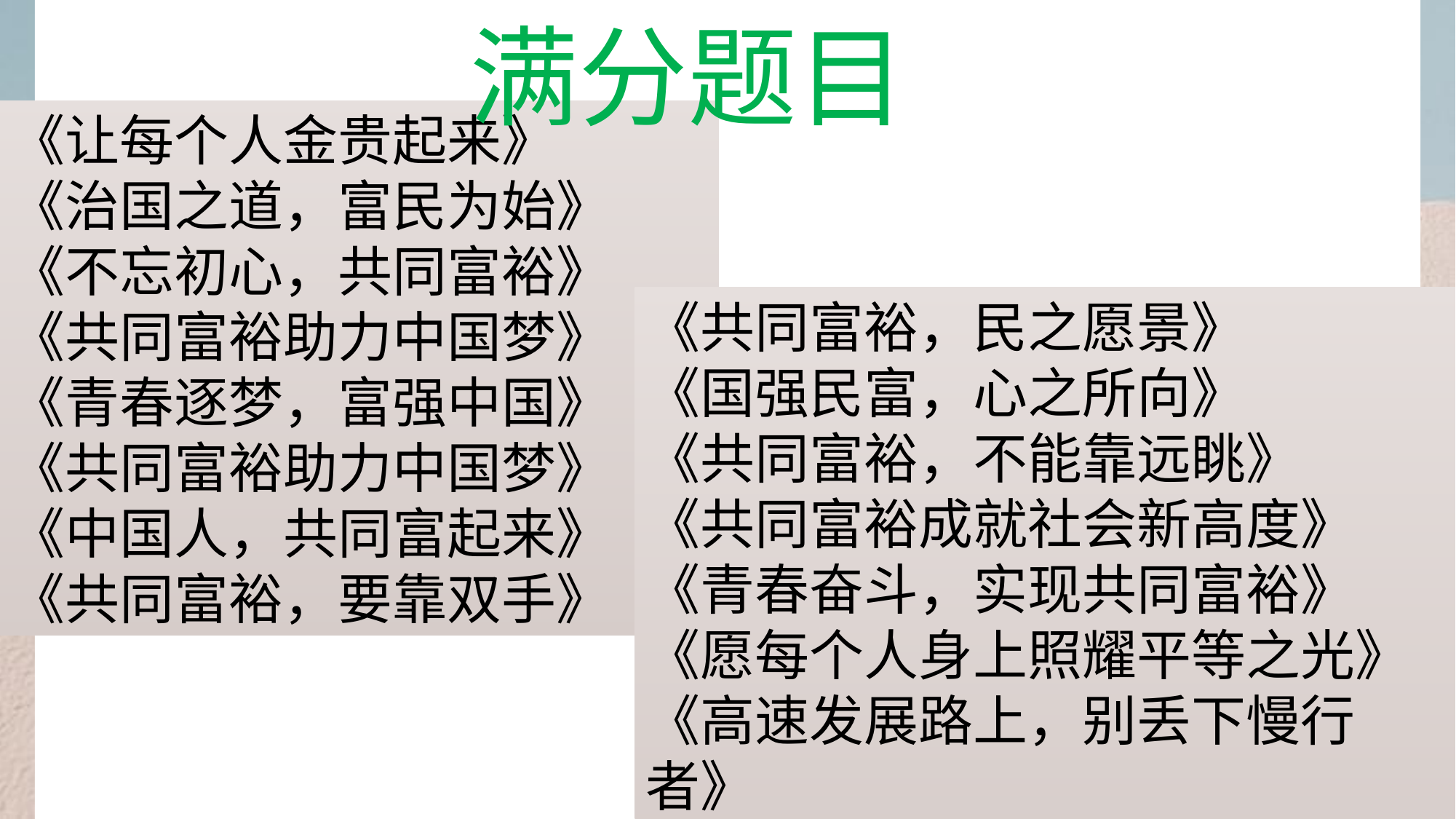

满分题目
《让每个人金贵起来》
《治国之道，富民为始》
《不忘初心，共同富裕》
《共同富裕助力中国梦》
《青春逐梦，富强中国》
《共同富裕助力中国梦》
《中国人，共同富起来》
《共同富裕，要靠双手》
《共同富裕，民之愿景》
《国强民富，心之所向》
《共同富裕，不能靠远眺》
《共同富裕成就社会新高度》
《青春奋斗，实现共同富裕》
《愿每个人身上照耀平等之光》
《高速发展路上，别丢下慢行者》